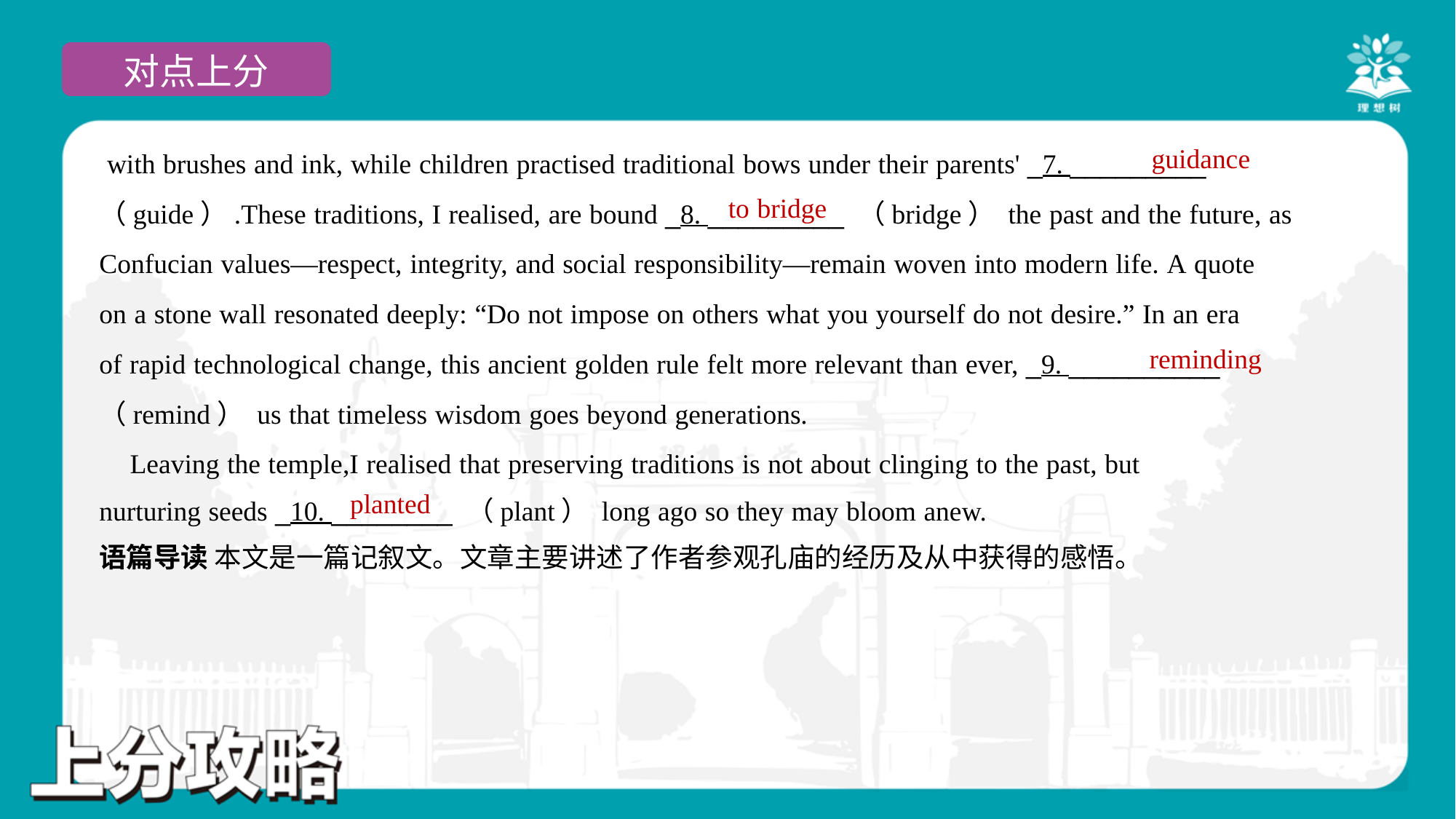

guidance
 with brushes and ink, while children practised traditional bows under their parents' _7. _________
（guide）.These traditions, I realised, are bound _8. _________ （bridge） the past and the future, as
Confucian values—respect, integrity, and social responsibility—remain woven into modern life. A quote
on a stone wall resonated deeply: “Do not impose on others what you yourself do not desire.” In an era
of rapid technological change, this ancient golden rule felt more relevant than ever, _9. __________
（remind） us that timeless wisdom goes beyond generations.
    Leaving the temple,I realised that preserving traditions is not about clinging to the past, but
nurturing seeds _10. ________ （plant） long ago so they may bloom anew.#1.1.3
to bridge
reminding
planted
语篇导读 本文是一篇记叙文。文章主要讲述了作者参观孔庙的经历及从中获得的感悟。